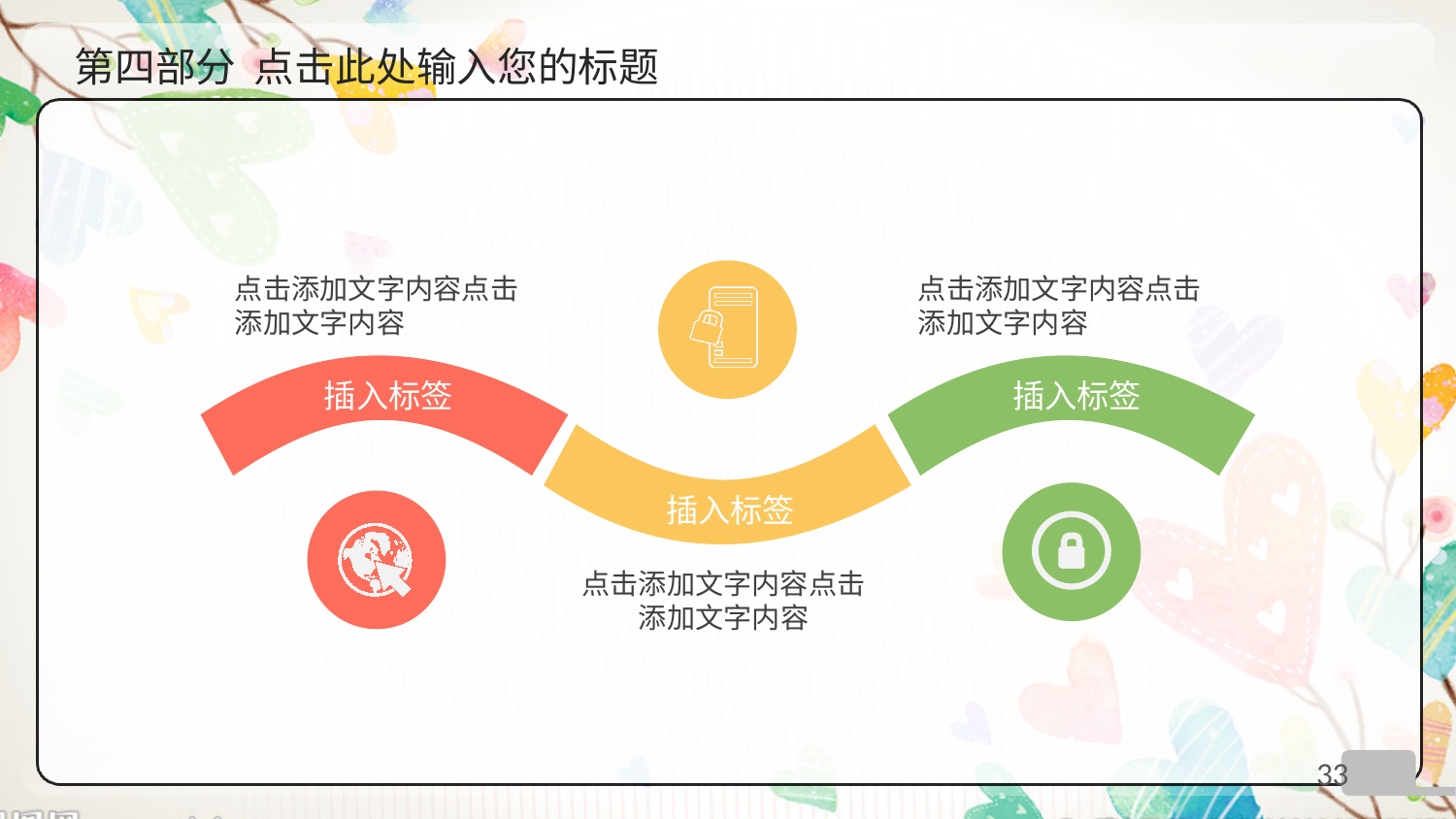

# 第四部分  点击此处输入您的标题

点击添加文字内容点击添加文字内容
点击添加文字内容点击添加文字内容

插入标签
插入标签

插入标签

点击添加文字内容点击添加文字内容